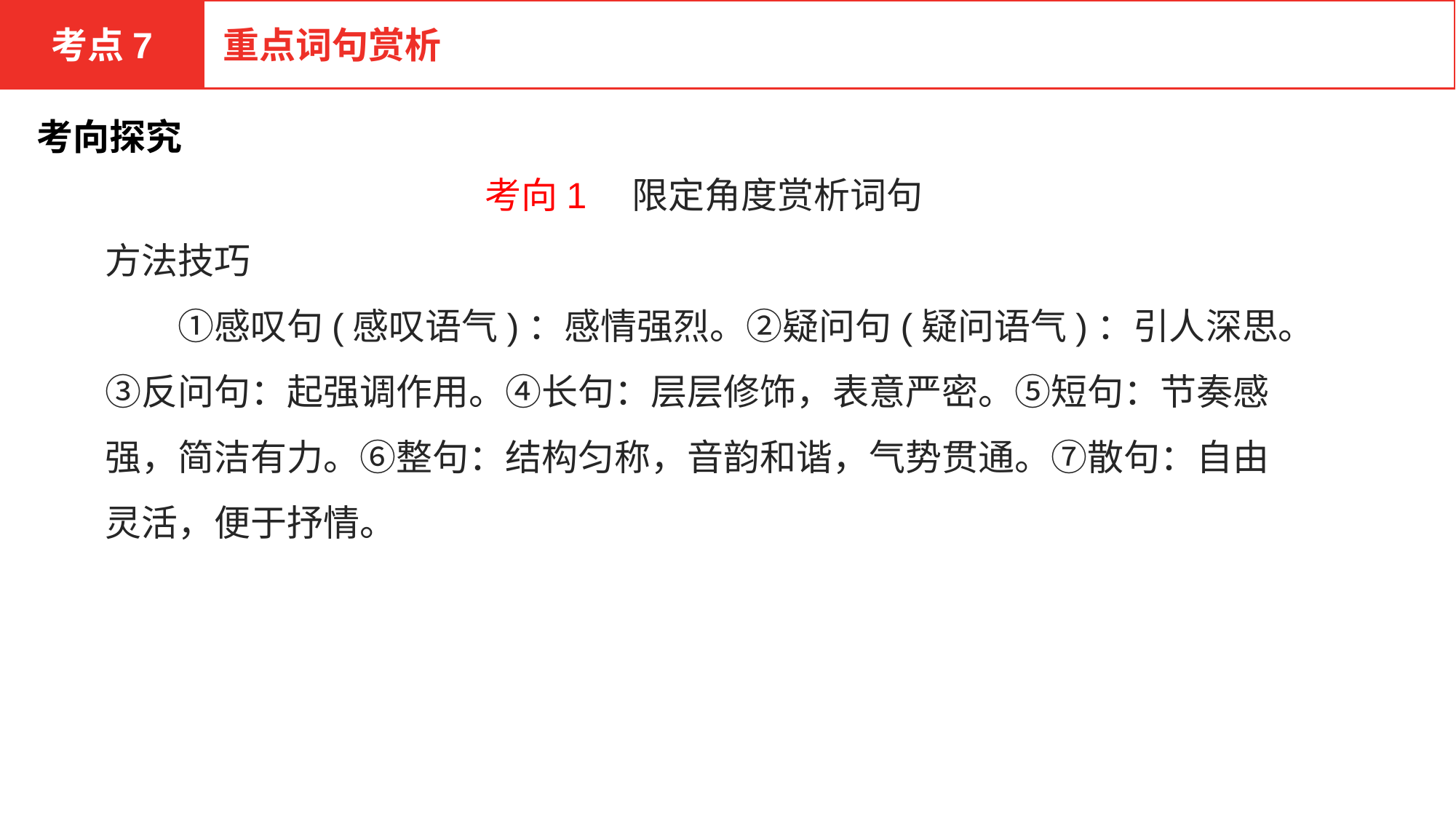

考点7
重点词句赏析
考向探究
考向1　限定角度赏析词句
方法技巧
　　①感叹句(感叹语气)：感情强烈。②疑问句(疑问语气)：引人深思。③反问句：起强调作用。④长句：层层修饰，表意严密。⑤短句：节奏感强，简洁有力。⑥整句：结构匀称，音韵和谐，气势贯通。⑦散句：自由灵活，便于抒情。